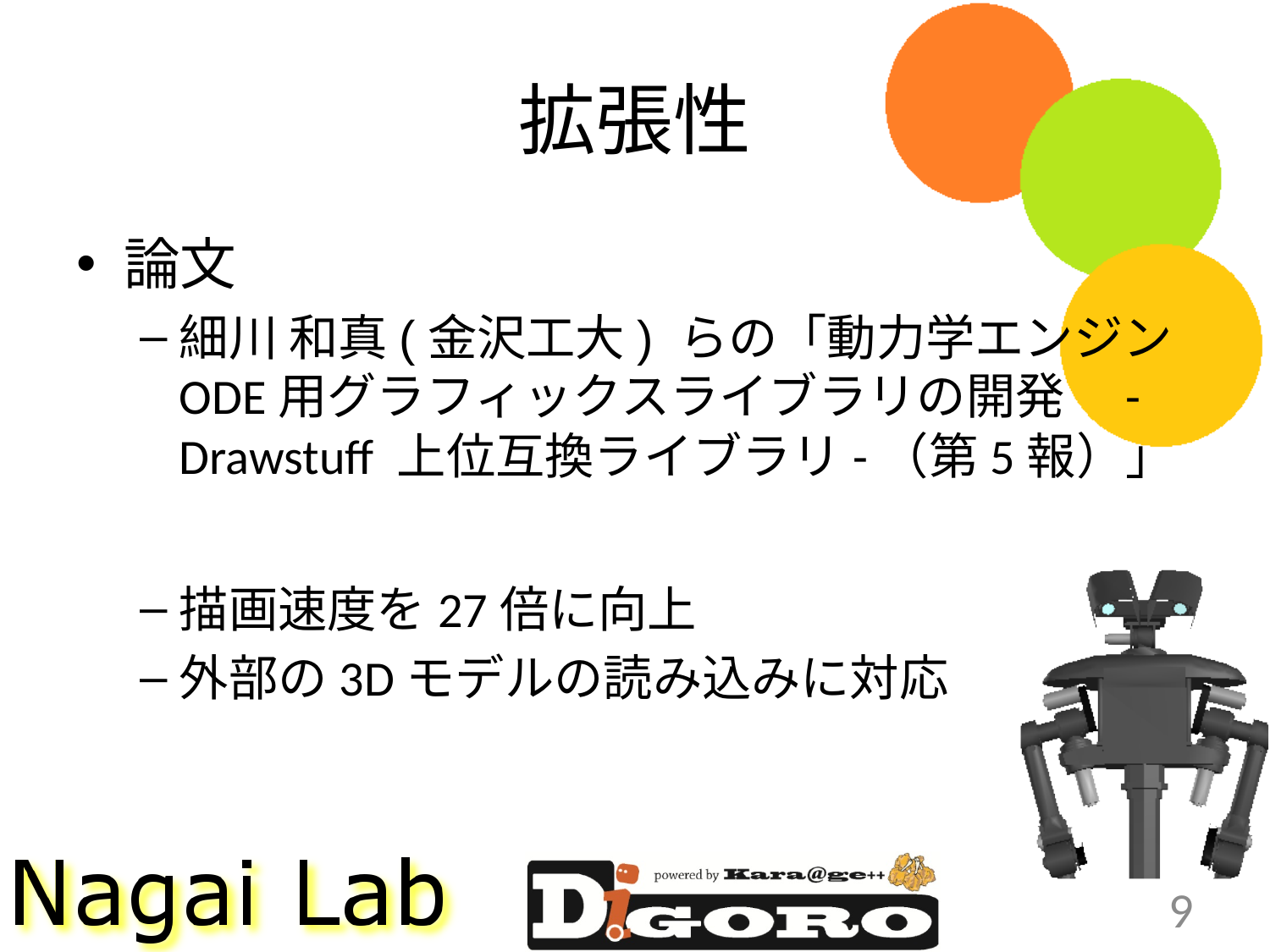

# 拡張性
論文
細川 和真(金沢工大) らの「動力学エンジンODE用グラフィックスライブラリの開発　-Drawstuff 上位互換ライブラリ-（第5報）」

描画速度を27倍に向上
外部の3Dモデルの読み込みに対応
9